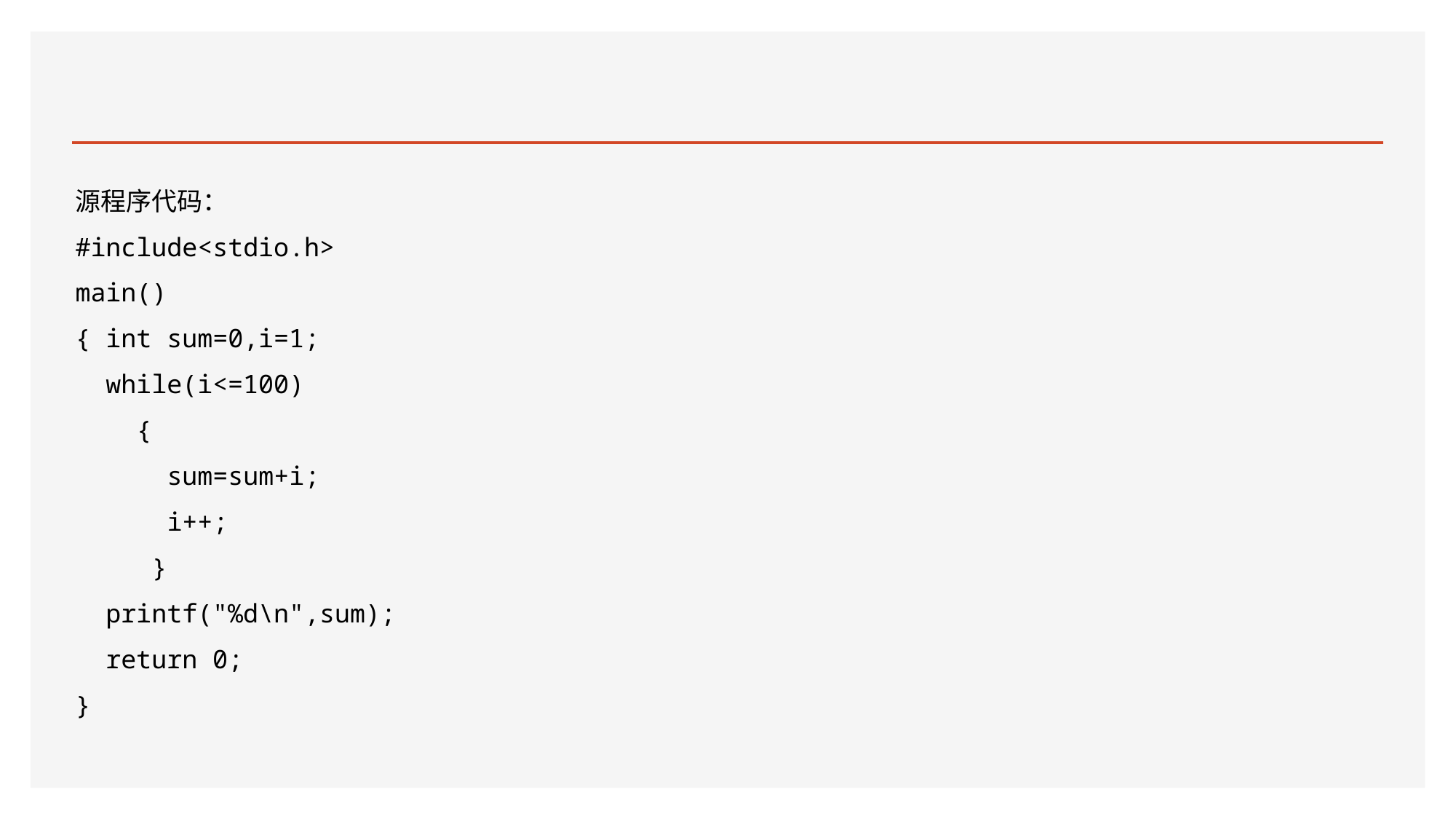

#
源程序代码：
#include<stdio.h>
main()
{ int sum=0,i=1;
  while(i<=100)
    {
      sum=sum+i;
      i++;
     }
  printf("%d\n",sum);
  return 0;
}